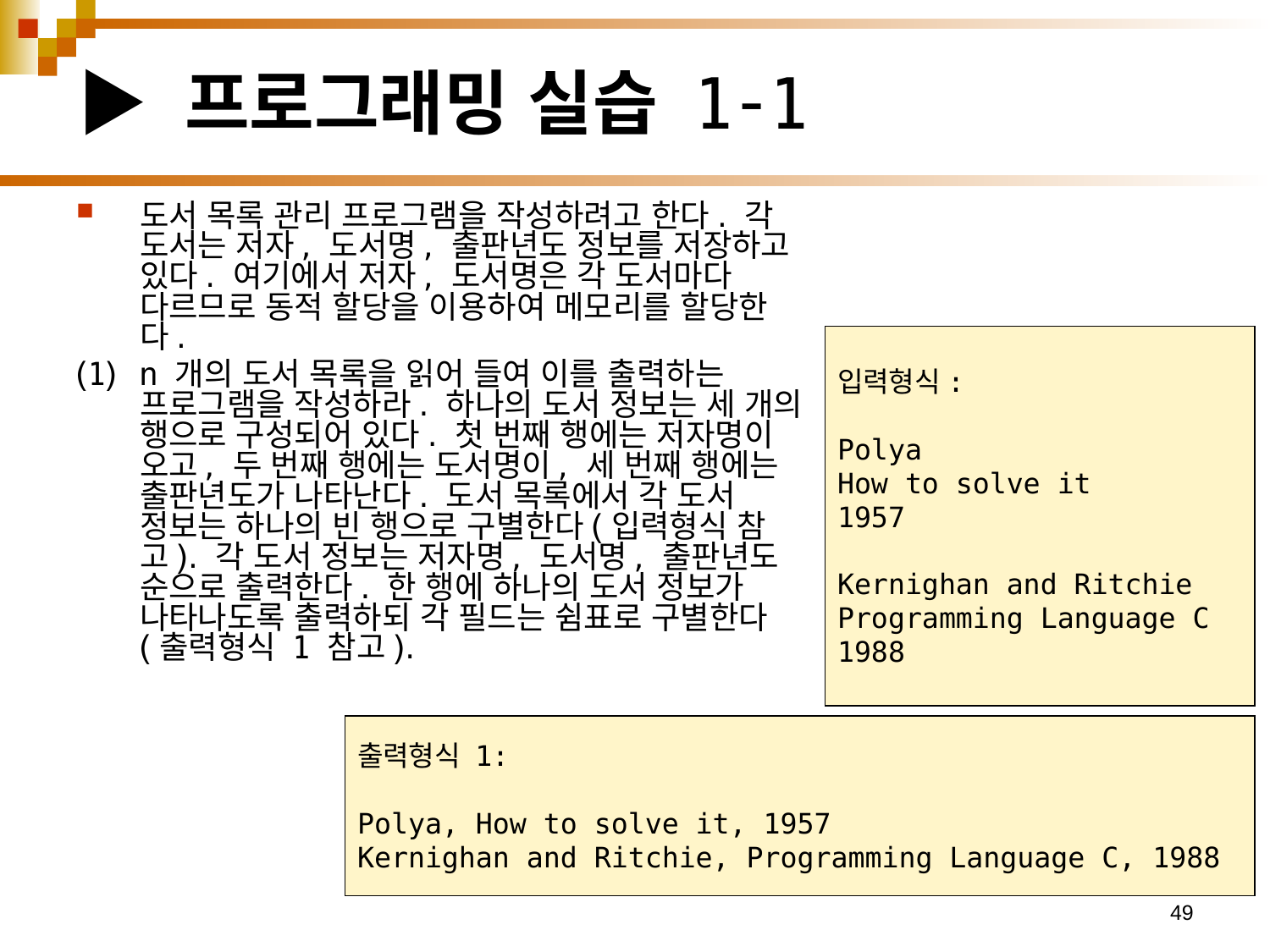

# ▶ 프로그래밍 실습 1-1
도서 목록 관리 프로그램을 작성하려고 한다. 각 도서는 저자, 도서명, 출판년도 정보를 저장하고 있다. 여기에서 저자, 도서명은 각 도서마다 다르므로 동적 할당을 이용하여 메모리를 할당한다.
(1)	n 개의 도서 목록을 읽어 들여 이를 출력하는 프로그램을 작성하라. 하나의 도서 정보는 세 개의 행으로 구성되어 있다. 첫 번째 행에는 저자명이 오고, 두 번째 행에는 도서명이, 세 번째 행에는 출판년도가 나타난다. 도서 목록에서 각 도서 정보는 하나의 빈 행으로 구별한다(입력형식 참고). 각 도서 정보는 저자명, 도서명, 출판년도 순으로 출력한다. 한 행에 하나의 도서 정보가 나타나도록 출력하되 각 필드는 쉼표로 구별한다(출력형식 1 참고).
입력형식:

Polya
How to solve it
1957

Kernighan and Ritchie
Programming Language C
1988
출력형식 1:

Polya, How to solve it, 1957
Kernighan and Ritchie, Programming Language C, 1988
49